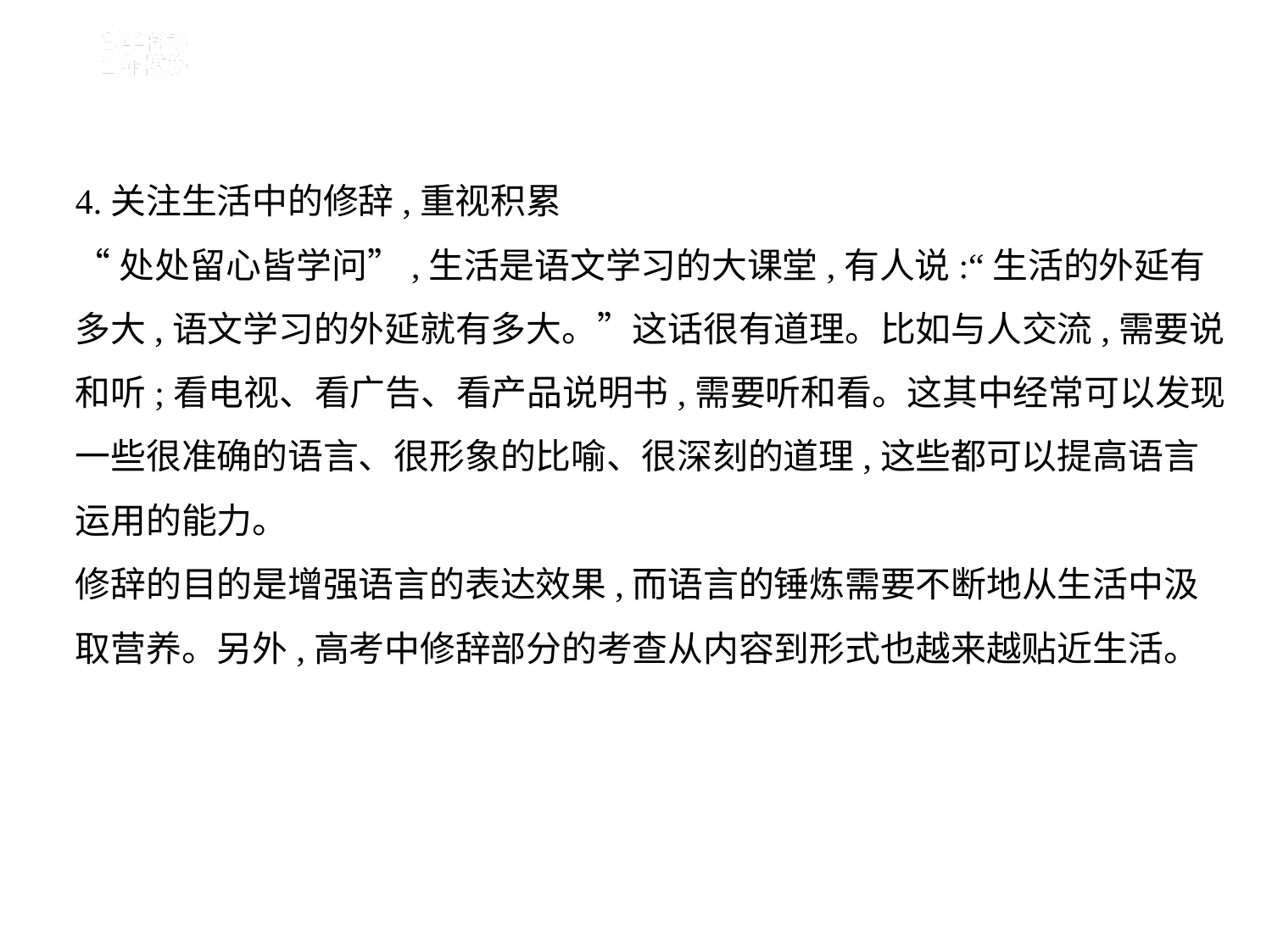

4.关注生活中的修辞,重视积累
“处处留心皆学问”,生活是语文学习的大课堂,有人说:“生活的外延有
多大,语文学习的外延就有多大。”这话很有道理。比如与人交流,需要说
和听;看电视、看广告、看产品说明书,需要听和看。这其中经常可以发现
一些很准确的语言、很形象的比喻、很深刻的道理,这些都可以提高语言
运用的能力。
修辞的目的是增强语言的表达效果,而语言的锤炼需要不断地从生活中汲
取营养。另外,高考中修辞部分的考查从内容到形式也越来越贴近生活。